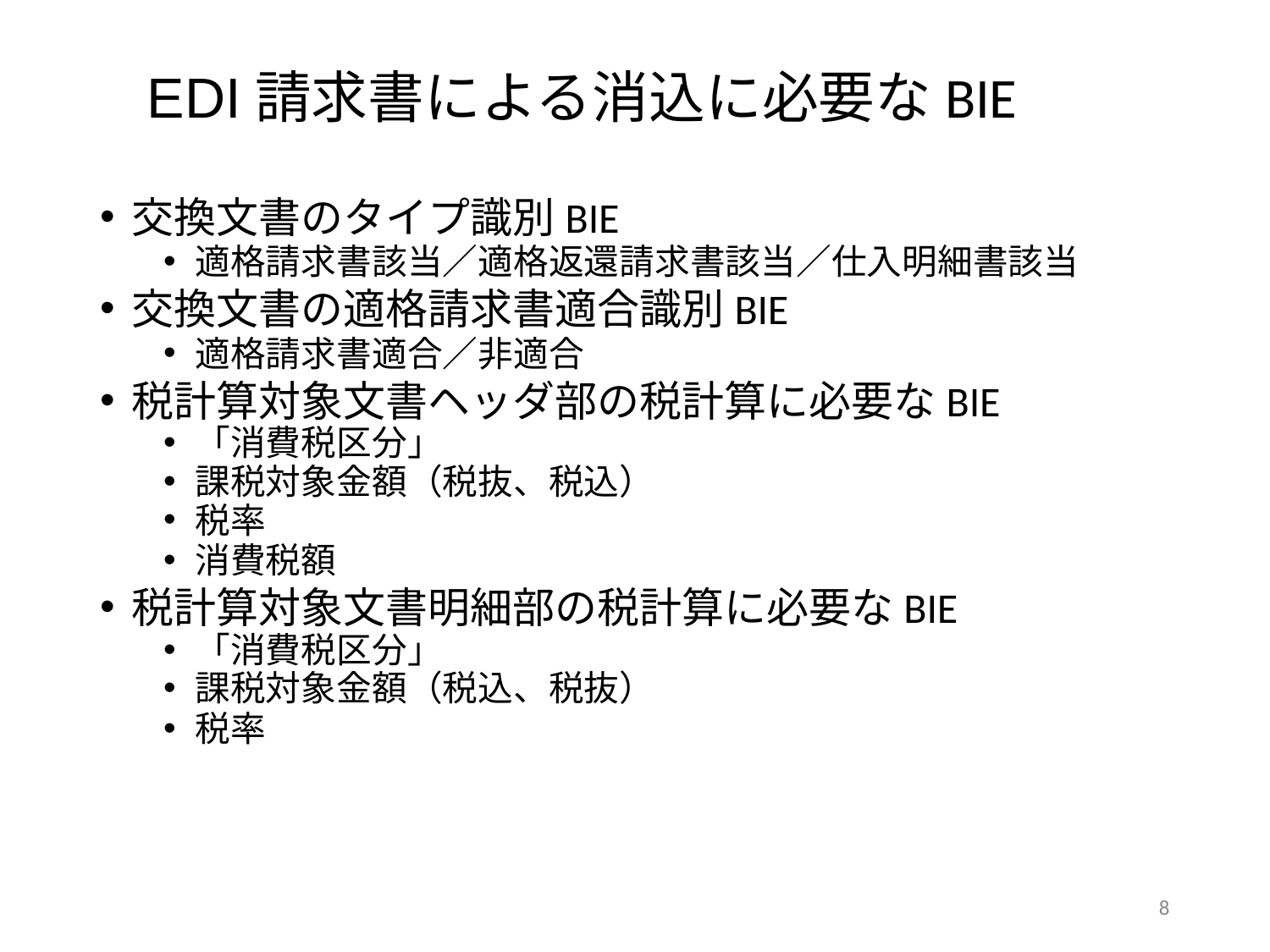

# EDI請求書による消込に必要なBIE
交換文書のタイプ識別BIE
適格請求書該当／適格返還請求書該当／仕入明細書該当
交換文書の適格請求書適合識別BIE
適格請求書適合／非適合
税計算対象文書ヘッダ部の税計算に必要なBIE
「消費税区分」
課税対象金額（税抜、税込）
税率
消費税額
税計算対象文書明細部の税計算に必要なBIE
「消費税区分」
課税対象金額（税込、税抜）
税率
8